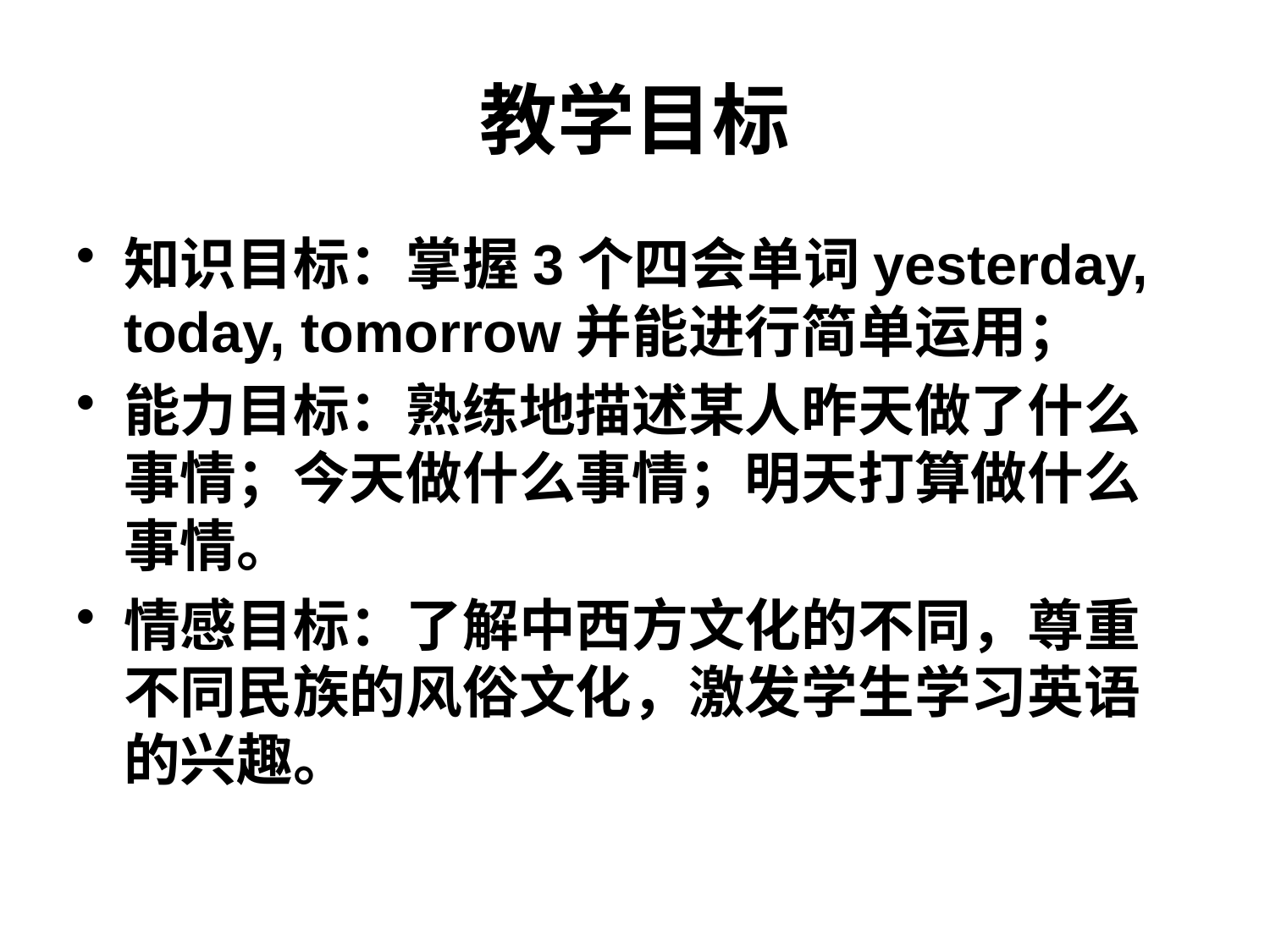

# 教学目标
知识目标：掌握3个四会单词yesterday, today, tomorrow并能进行简单运用；
能力目标：熟练地描述某人昨天做了什么事情；今天做什么事情；明天打算做什么事情。
情感目标：了解中西方文化的不同，尊重不同民族的风俗文化，激发学生学习英语的兴趣。